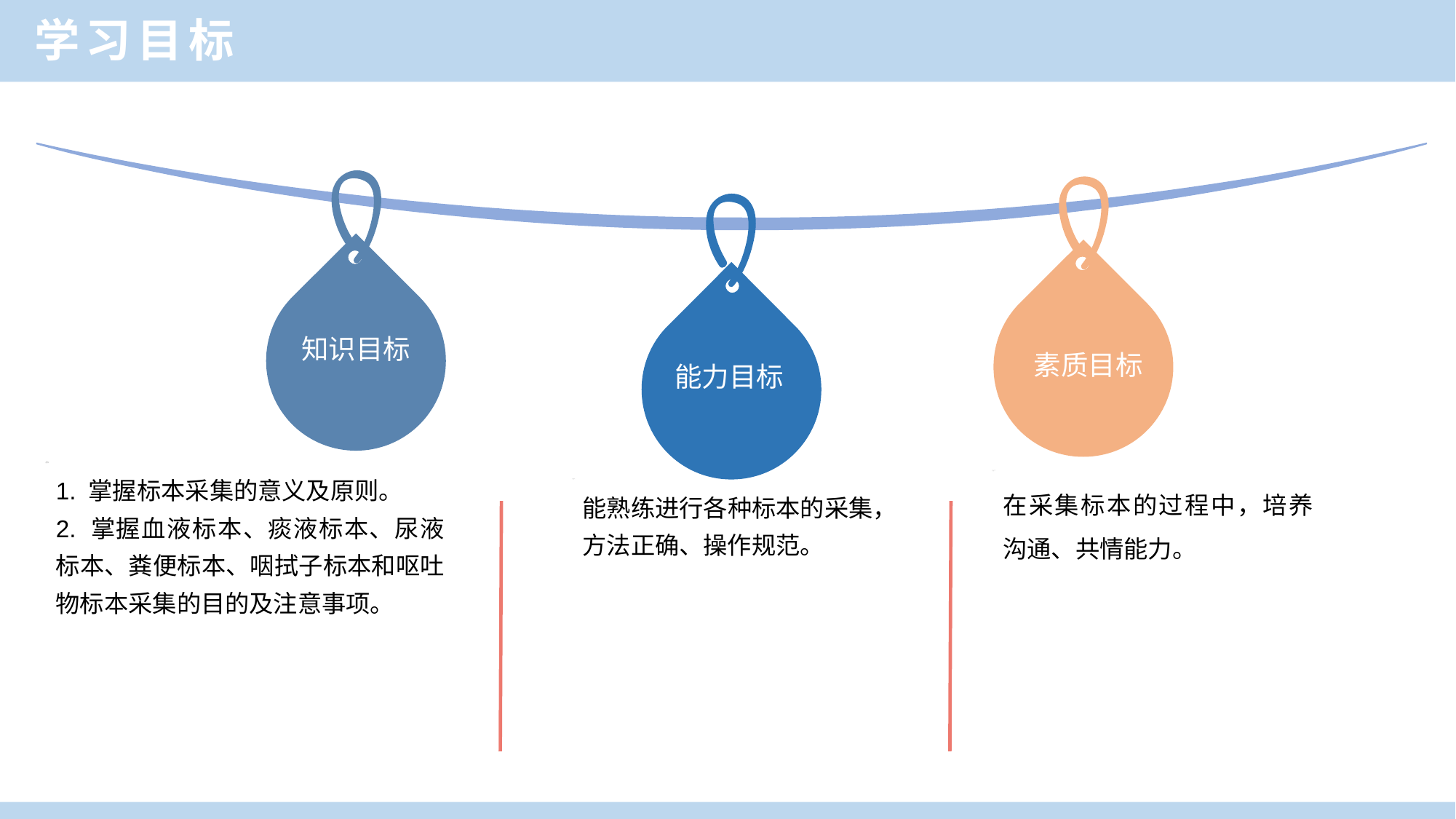

学习目标

知识目标

素质目标

能力目标
1. 掌握标本采集的意义及原则。
2. 掌握血液标本、痰液标本、尿液标本、粪便标本、咽拭子标本和呕吐物标本采集的目的及注意事项。
在采集标本的过程中，培养沟通、共情能力。
能熟练进行各种标本的采集，方法正确、操作规范。